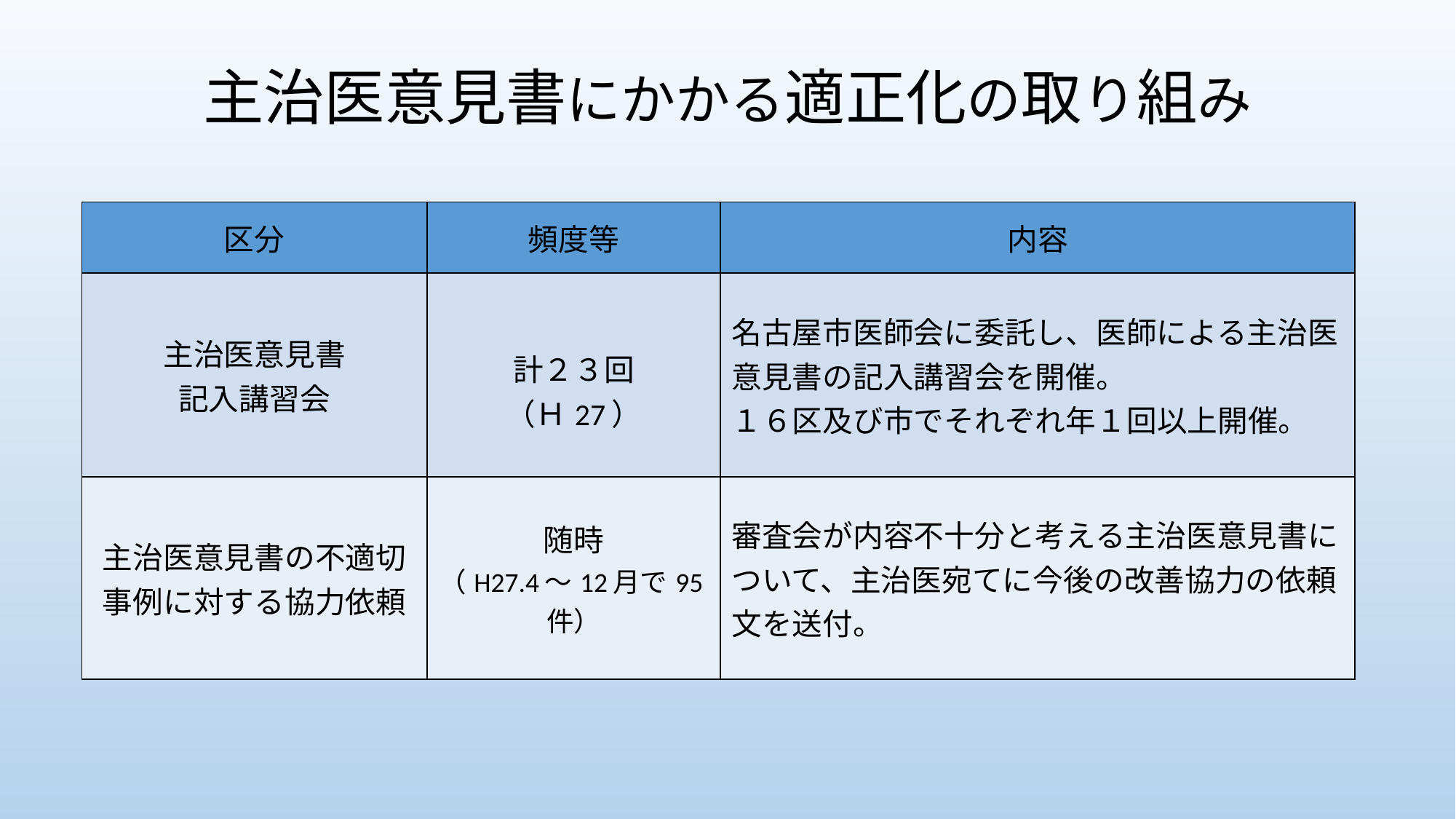

# 主治医意見書にかかる適正化の取り組み
| 区分 | 頻度等 | 内容 |
| --- | --- | --- |
| 主治医意見書 記入講習会 | 計２３回 （Ｈ27） | 名古屋市医師会に委託し、医師による主治医意見書の記入講習会を開催。 １６区及び市でそれぞれ年１回以上開催。 |
| 主治医意見書の不適切事例に対する協力依頼 | 随時 （H27.4～12月で95件） | 審査会が内容不十分と考える主治医意見書について、主治医宛てに今後の改善協力の依頼文を送付。 |